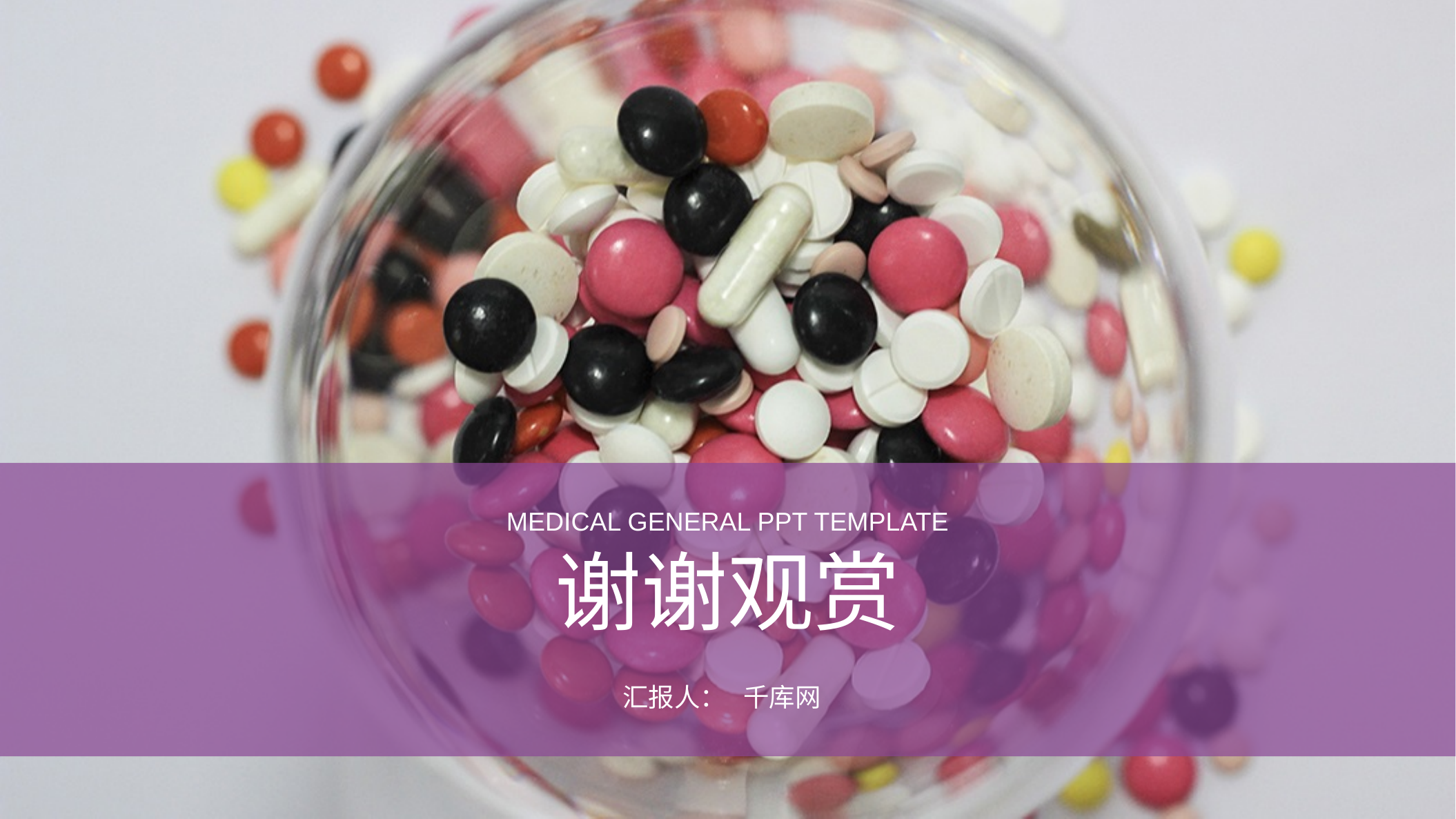

MEDICAL GENERAL PPT TEMPLATE
谢谢观赏
汇报人：   千库网